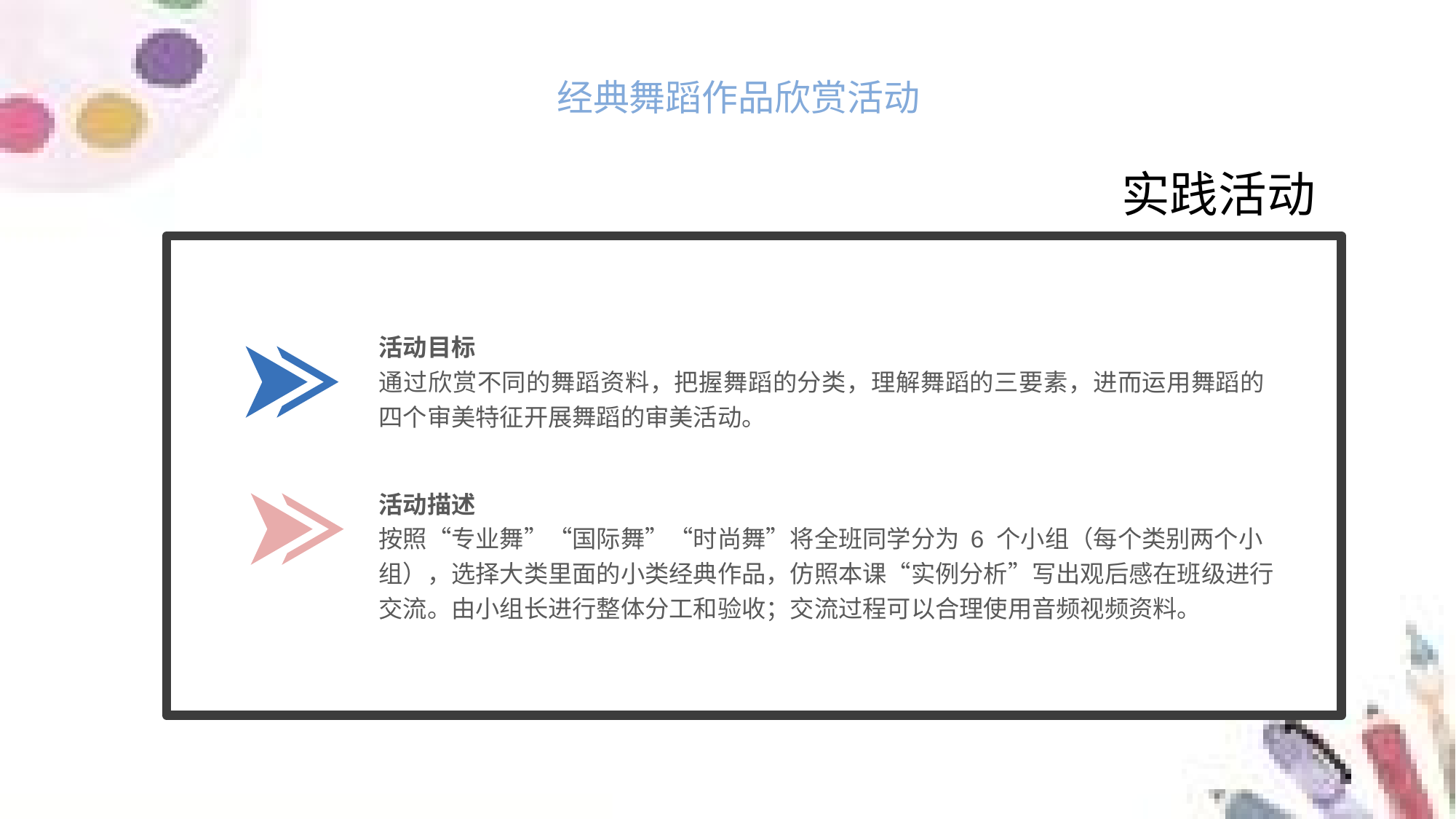

经典舞蹈作品欣赏活动
实践活动

活动目标
通过欣赏不同的舞蹈资料，把握舞蹈的分类，理解舞蹈的三要素，进而运用舞蹈的四个审美特征开展舞蹈的审美活动。

活动描述
按照“专业舞”“国际舞”“时尚舞”将全班同学分为 6 个小组（每个类别两个小组），选择大类里面的小类经典作品，仿照本课“实例分析”写出观后感在班级进行交流。由小组长进行整体分工和验收；交流过程可以合理使用音频视频资料。